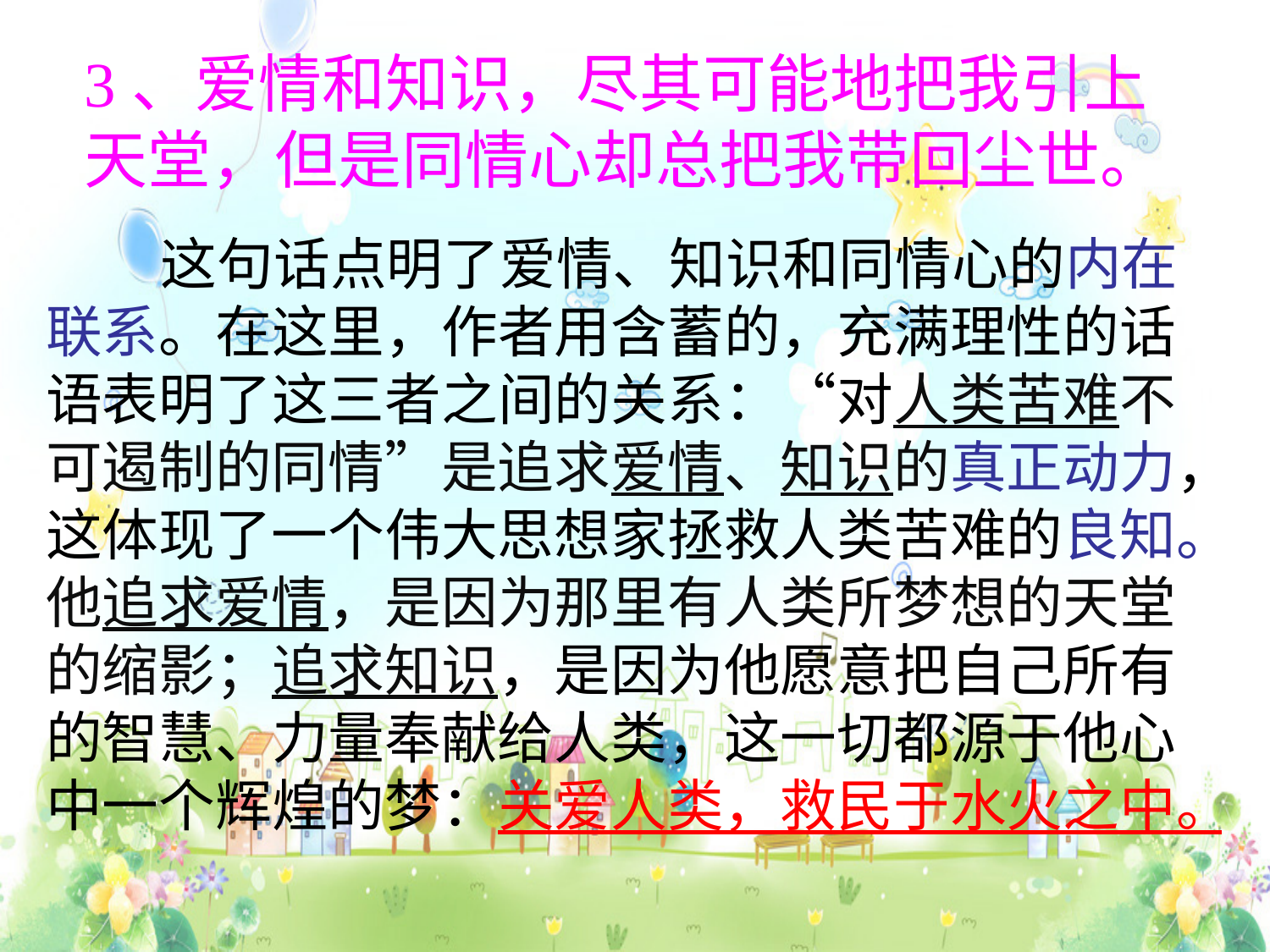

3、爱情和知识，尽其可能地把我引上天堂，但是同情心却总把我带回尘世。
        这句话点明了爱情、知识和同情心的内在联系。在这里，作者用含蓄的，充满理性的话语表明了这三者之间的关系：“对人类苦难不可遏制的同情”是追求爱情、知识的真正动力，这体现了一个伟大思想家拯救人类苦难的良知。他追求爱情，是因为那里有人类所梦想的天堂的缩影；追求知识，是因为他愿意把自己所有的智慧、力量奉献给人类，这一切都源于他心中一个辉煌的梦：关爱人类，救民于水火之中。